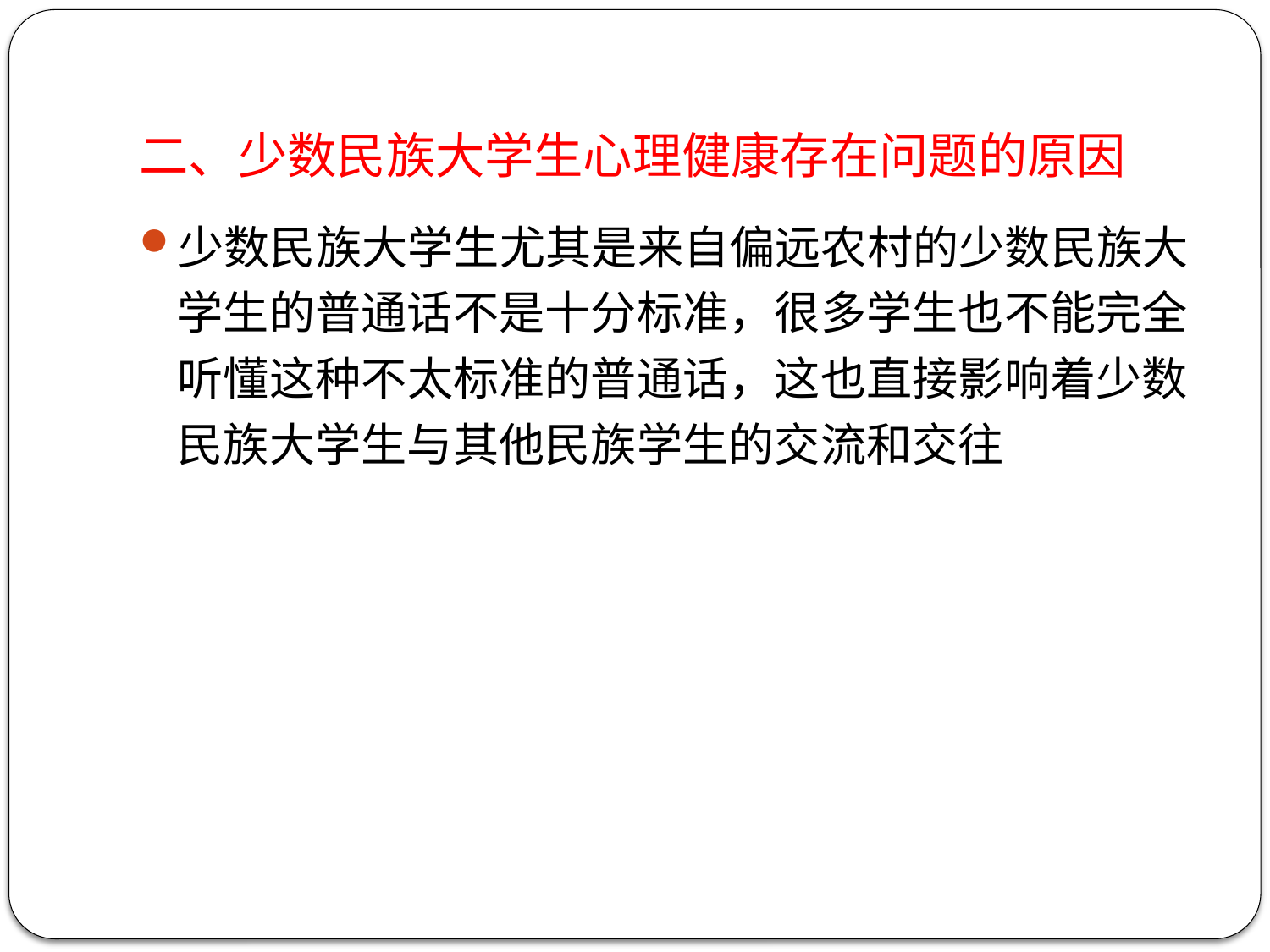

# 二、少数民族大学生心理健康存在问题的原因
少数民族大学生尤其是来自偏远农村的少数民族大学生的普通话不是十分标准，很多学生也不能完全听懂这种不太标准的普通话，这也直接影响着少数民族大学生与其他民族学生的交流和交往